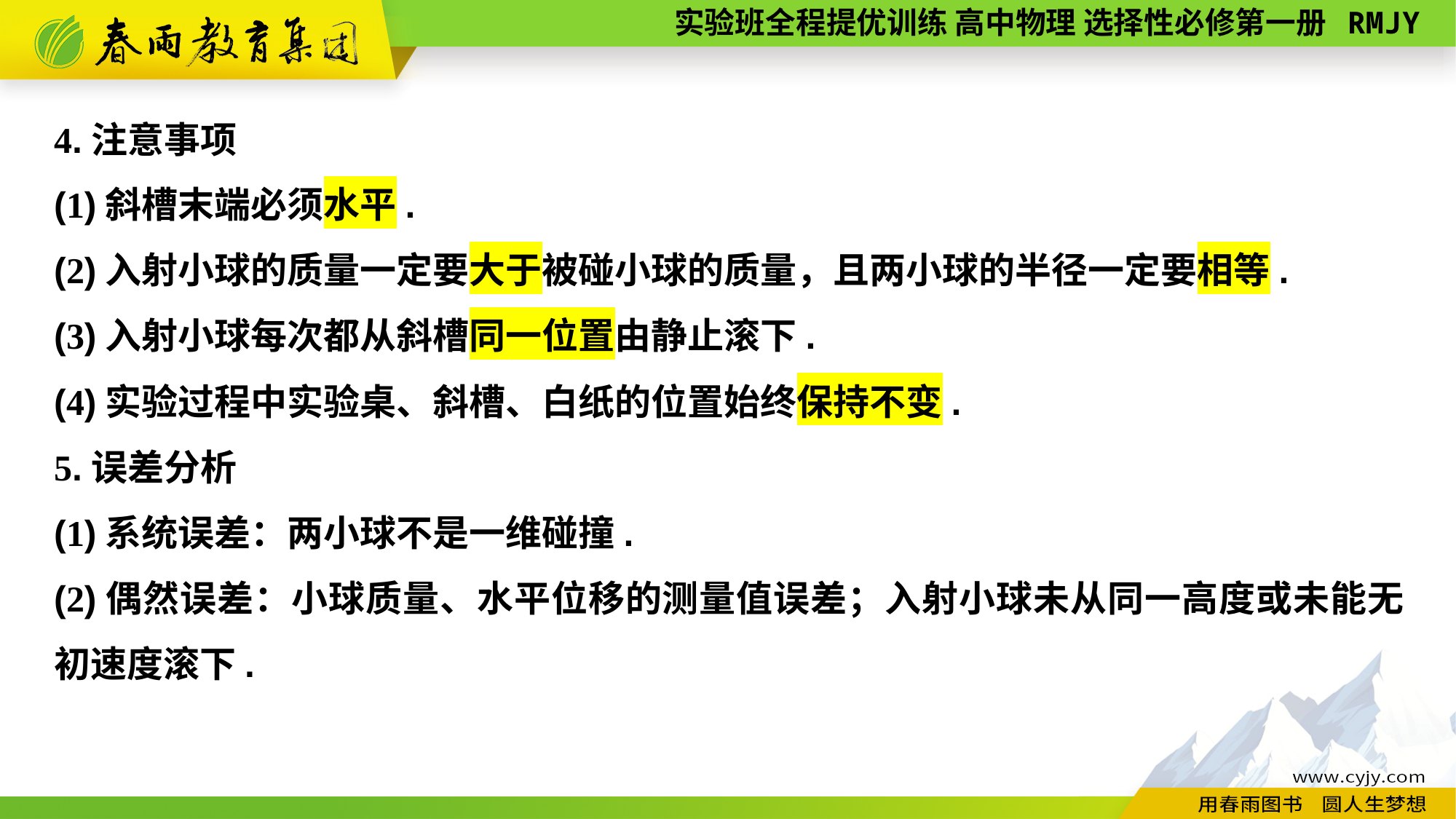

4.注意事项
(1)斜槽末端必须水平.
(2)入射小球的质量一定要大于被碰小球的质量，且两小球的半径一定要相等.
(3)入射小球每次都从斜槽同一位置由静止滚下.
(4)实验过程中实验桌、斜槽、白纸的位置始终保持不变.
5.误差分析
(1)系统误差：两小球不是一维碰撞.
(2)偶然误差：小球质量、水平位移的测量值误差；入射小球未从同一高度或未能无初速度滚下.